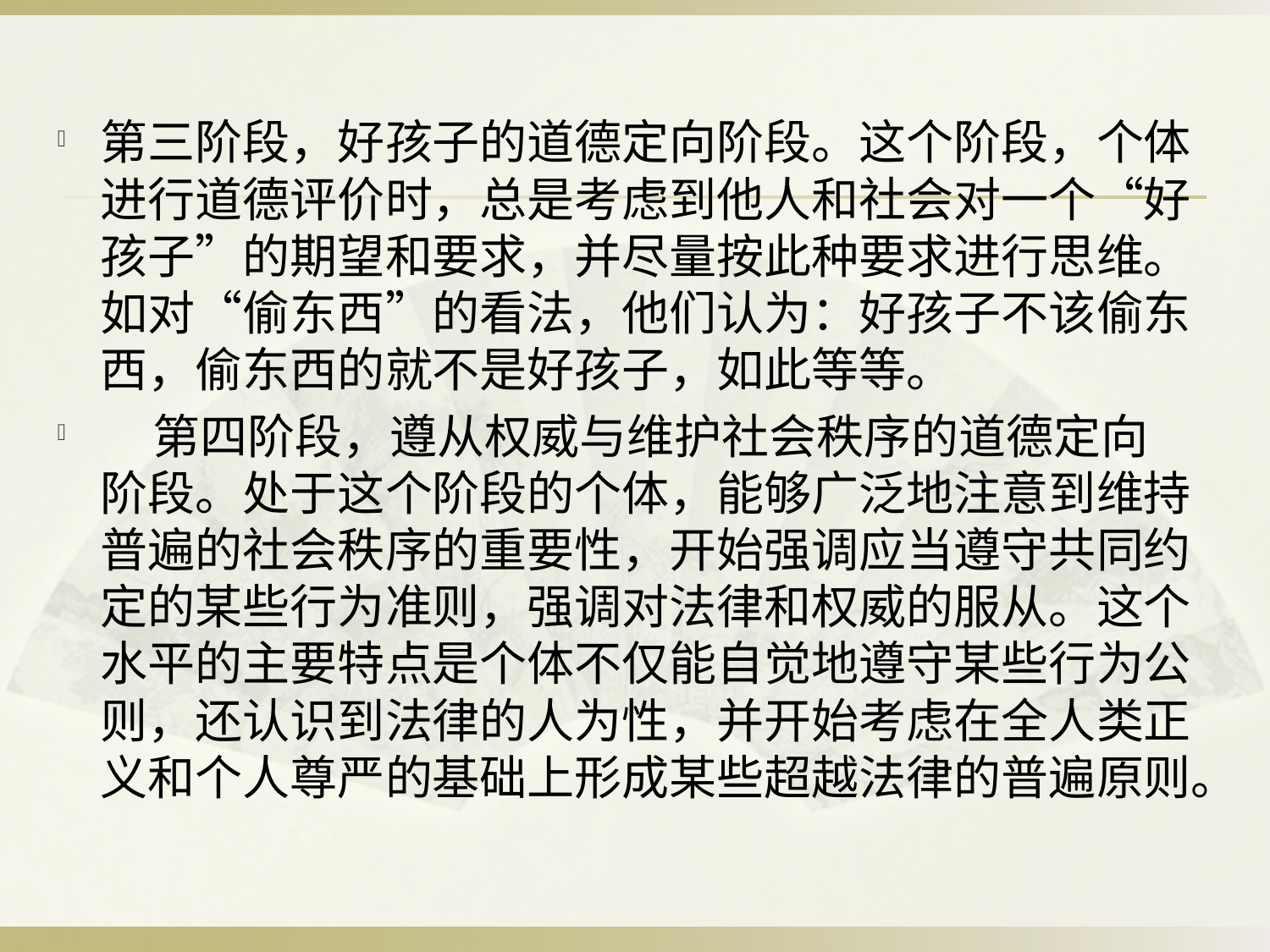

#
第三阶段，好孩子的道德定向阶段。这个阶段，个体进行道德评价时，总是考虑到他人和社会对一个“好孩子”的期望和要求，并尽量按此种要求进行思维。如对“偷东西”的看法，他们认为：好孩子不该偷东西，偷东西的就不是好孩子，如此等等。
    第四阶段，遵从权威与维护社会秩序的道德定向阶段。处于这个阶段的个体，能够广泛地注意到维持普遍的社会秩序的重要性，开始强调应当遵守共同约定的某些行为准则，强调对法律和权威的服从。这个水平的主要特点是个体不仅能自觉地遵守某些行为公则，还认识到法律的人为性，并开始考虑在全人类正义和个人尊严的基础上形成某些超越法律的普遍原则。